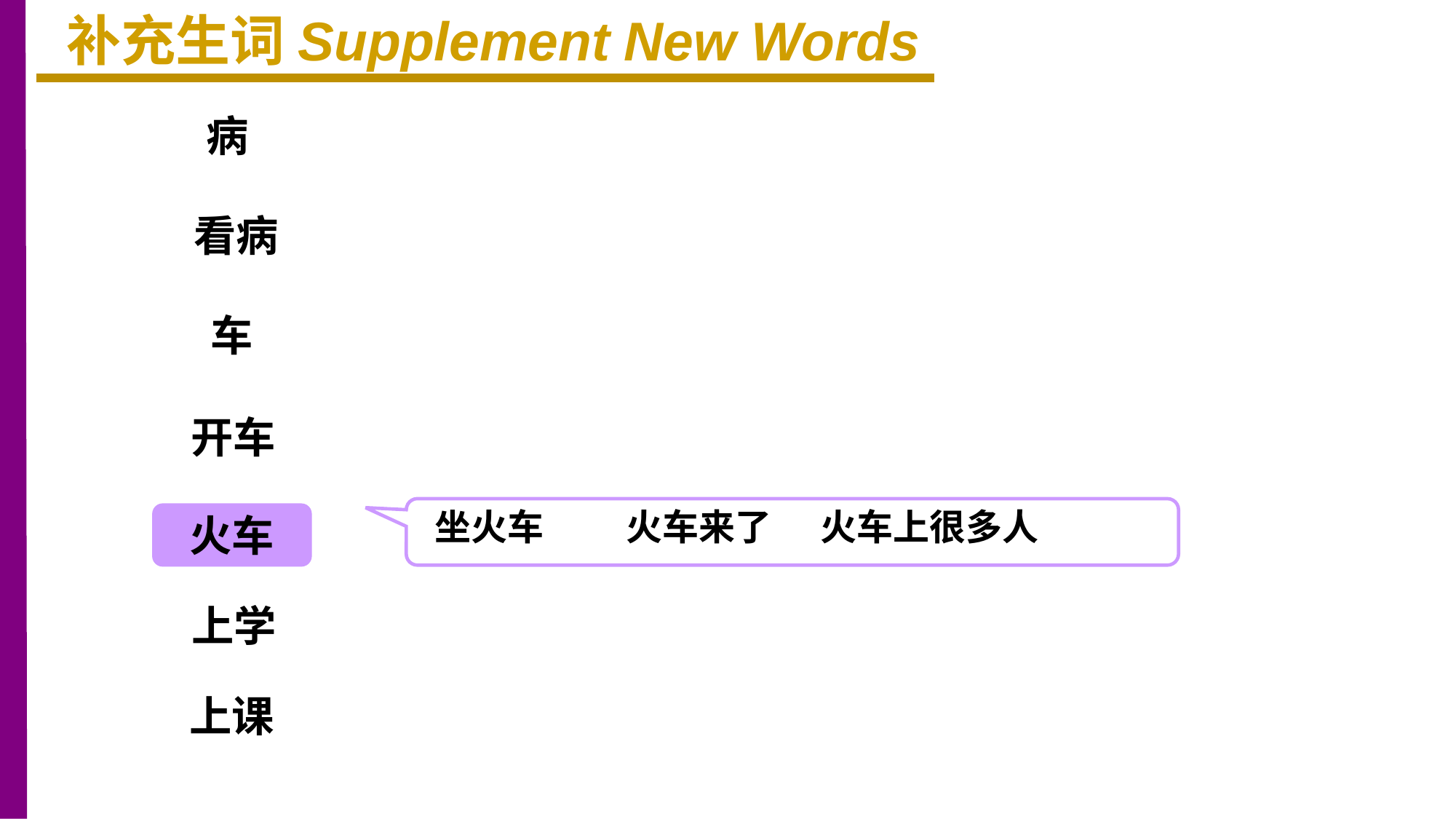

补充生词Supplement New Words
病
看病
车
开车

坐火车          火车来了      火车上很多人

火车
上学
上课